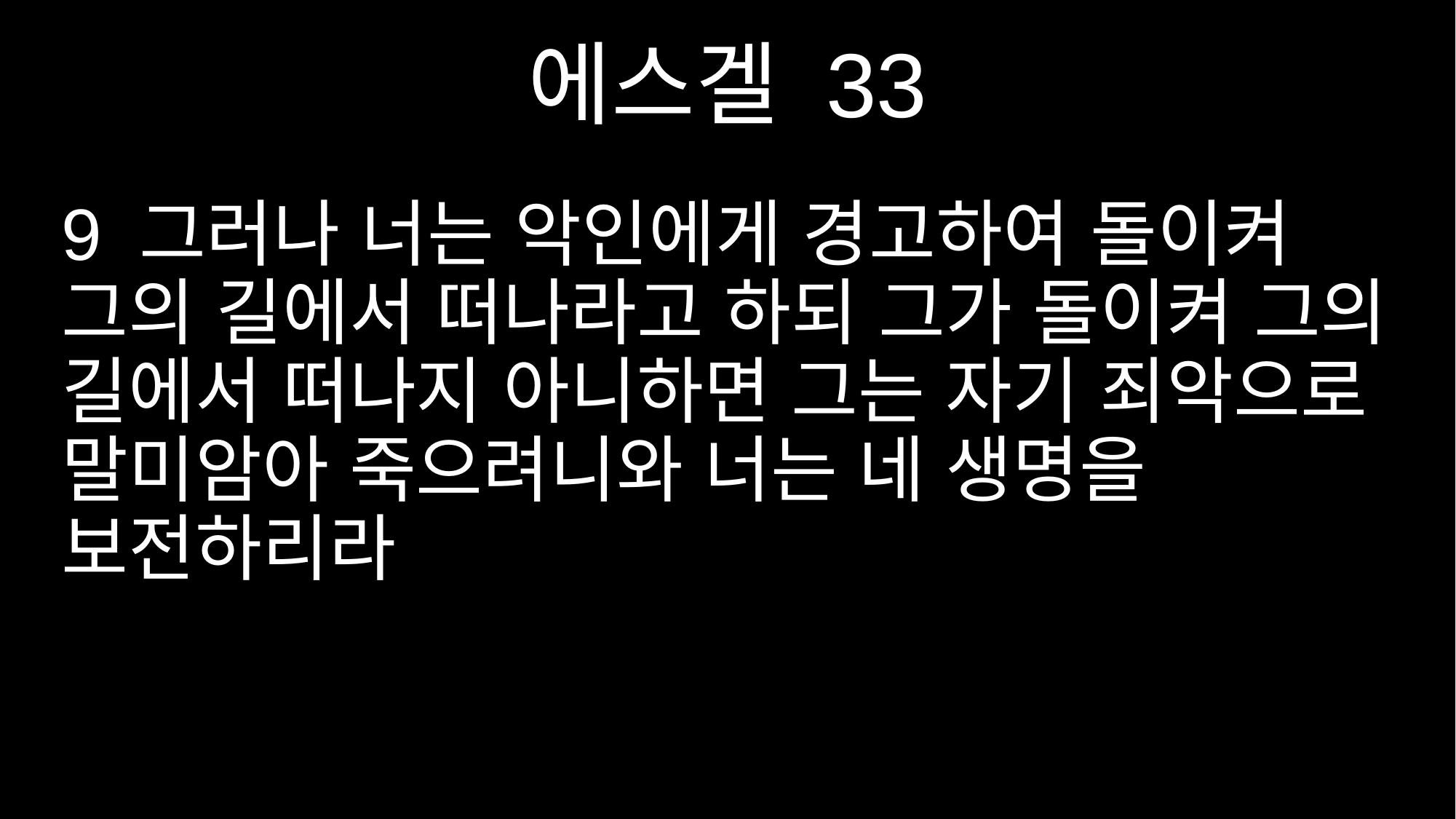

에스겔 33
9 그러나 너는 악인에게 경고하여 돌이켜 그의 길에서 떠나라고 하되 그가 돌이켜 그의 길에서 떠나지 아니하면 그는 자기 죄악으로 말미암아 죽으려니와 너는 네 생명을 보전하리라